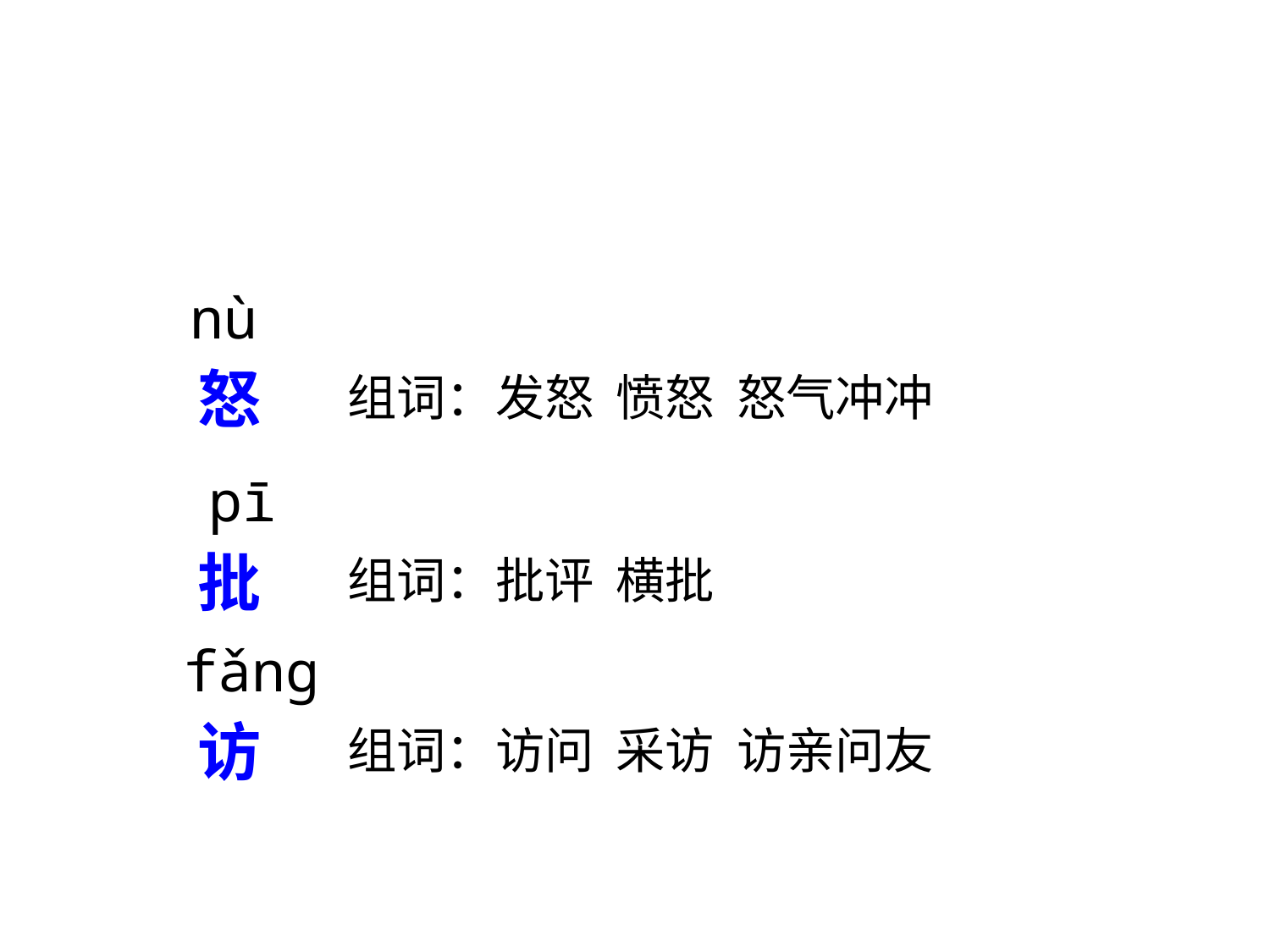

nù
怒
组词：发怒  愤怒  怒气冲冲
pī
批
组词：批评  横批
fǎnɡ
访
组词：访问  采访  访亲问友